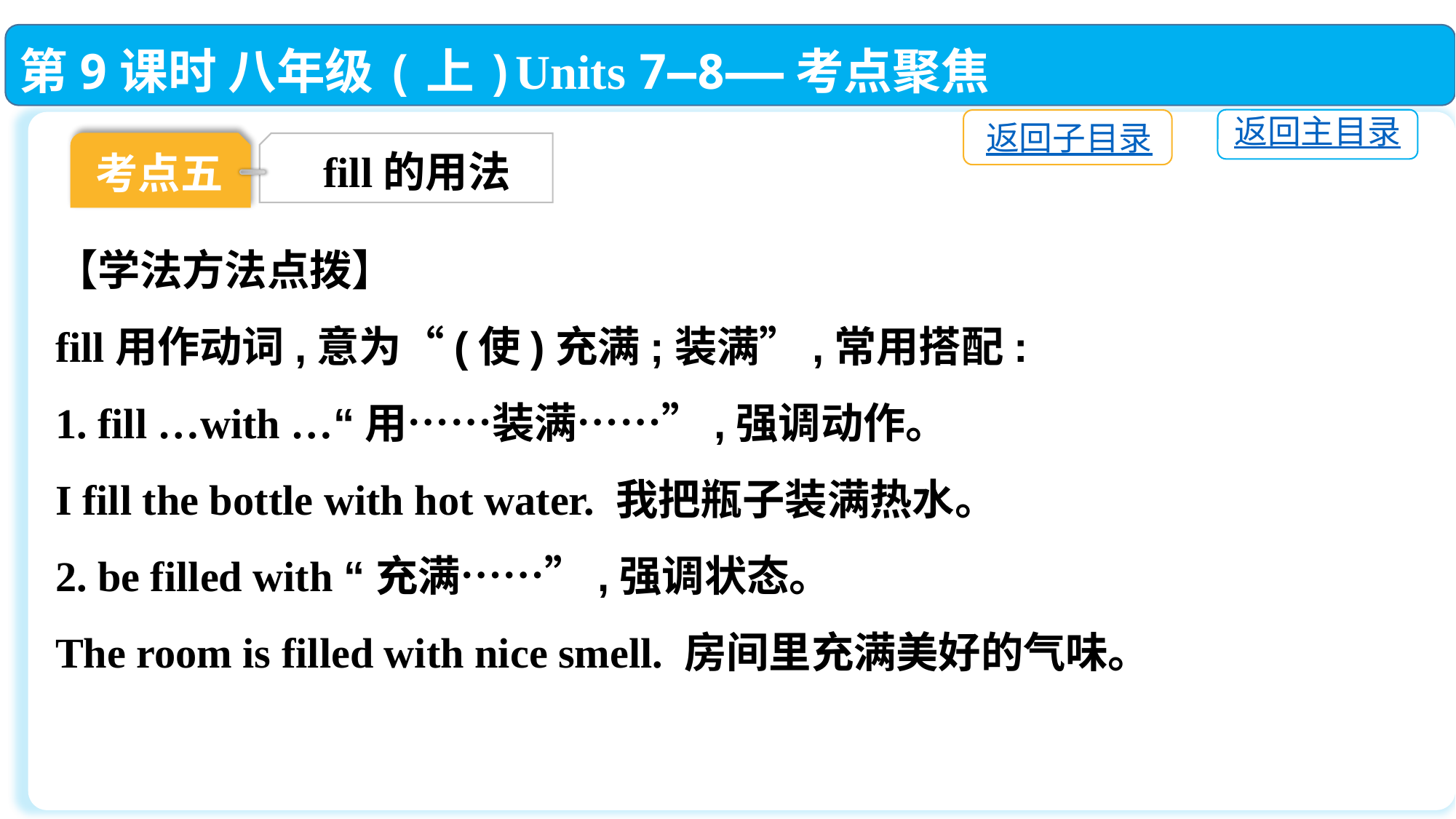

第9课时 八年级(上)Units 7—8——考点聚焦
返回主目录

返回子目录

考点五
fill的用法

【学法方法点拨】
fill用作动词,意为“(使)充满;装满”,常用搭配:
1. fill …with …“用……装满……”,强调动作。
I fill the bottle with hot water. 我把瓶子装满热水。
2. be filled with “充满……”,强调状态。
The room is filled with nice smell. 房间里充满美好的气味。